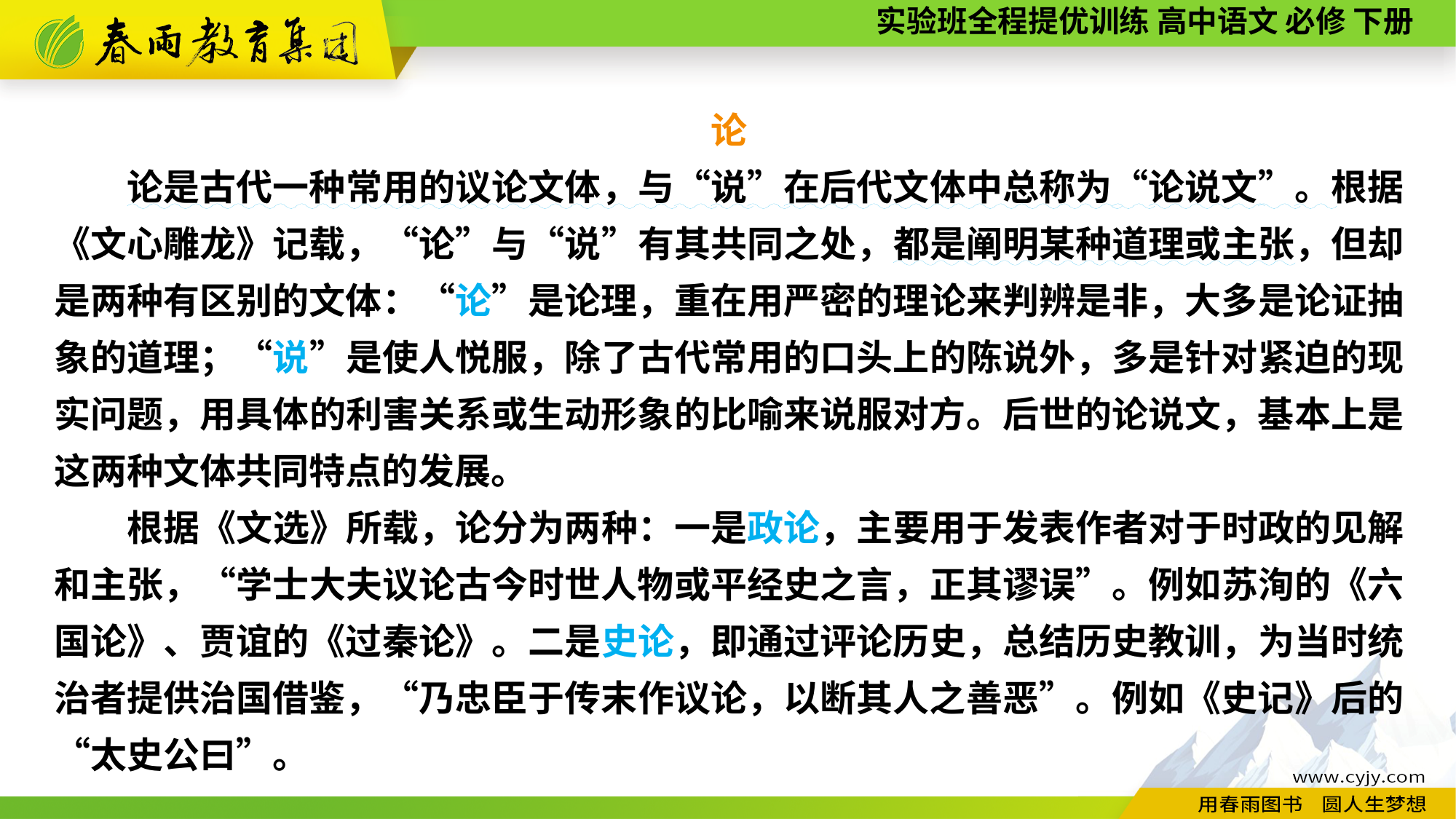

论
论是古代一种常用的议论文体，与“说”在后代文体中总称为“论说文”。根据《文心雕龙》记载，“论”与“说”有其共同之处，都是阐明某种道理或主张，但却是两种有区别的文体：“论”是论理，重在用严密的理论来判辨是非，大多是论证抽象的道理；“说”是使人悦服，除了古代常用的口头上的陈说外，多是针对紧迫的现实问题，用具体的利害关系或生动形象的比喻来说服对方。后世的论说文，基本上是这两种文体共同特点的发展。
根据《文选》所载，论分为两种：一是政论，主要用于发表作者对于时政的见解和主张，“学士大夫议论古今时世人物或平经史之言，正其谬误”。例如苏洵的《六国论》、贾谊的《过秦论》。二是史论，即通过评论历史，总结历史教训，为当时统治者提供治国借鉴，“乃忠臣于传末作议论，以断其人之善恶”。例如《史记》后的“太史公曰”。